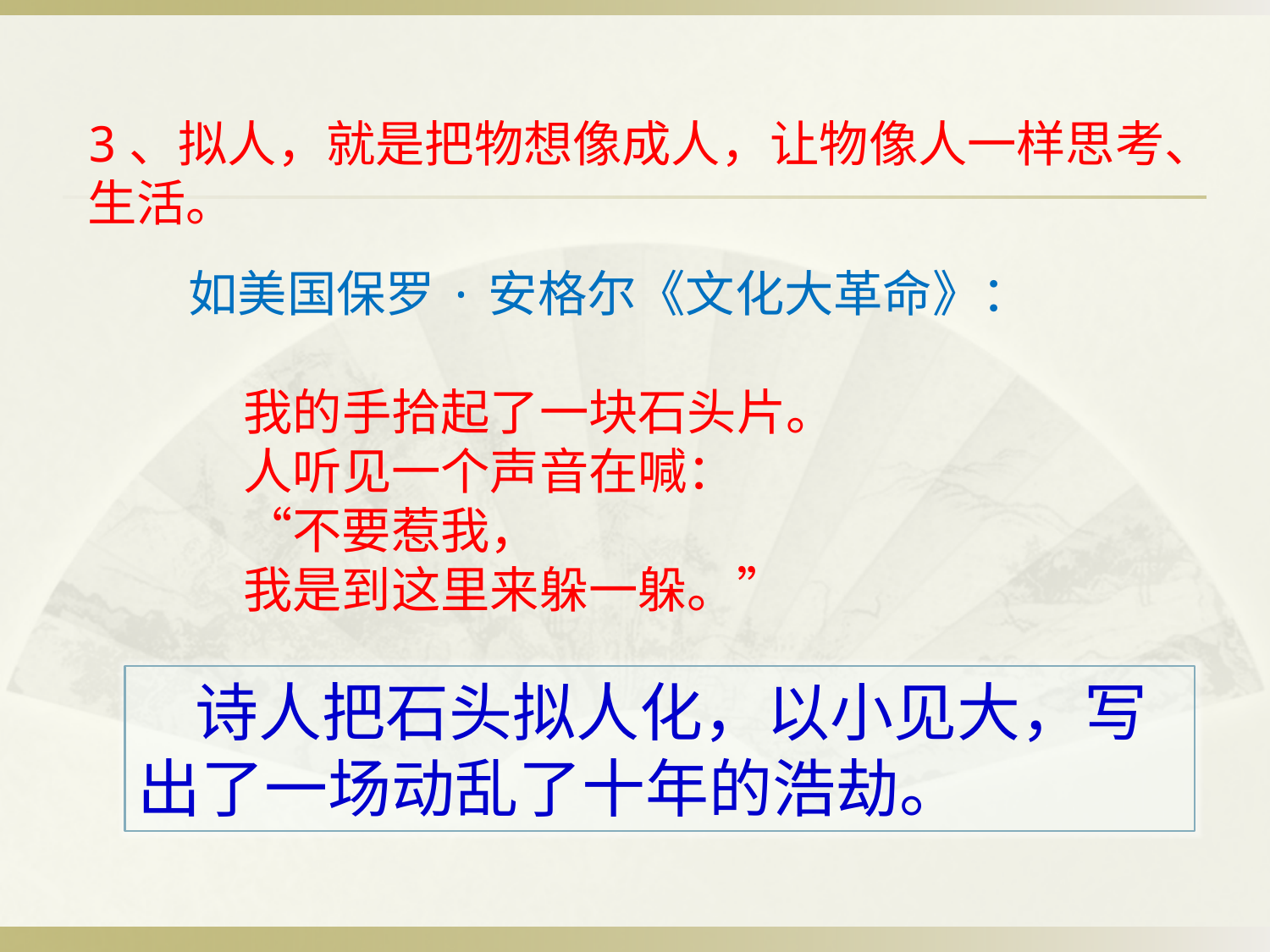

3、拟人，就是把物想像成人，让物像人一样思考、生活。
如美国保罗·安格尔《文化大革命》：
     我的手拾起了一块石头片。
     人听见一个声音在喊：
     “不要惹我，
     我是到这里来躲一躲。”
   诗人把石头拟人化，以小见大，写出了一场动乱了十年的浩劫。